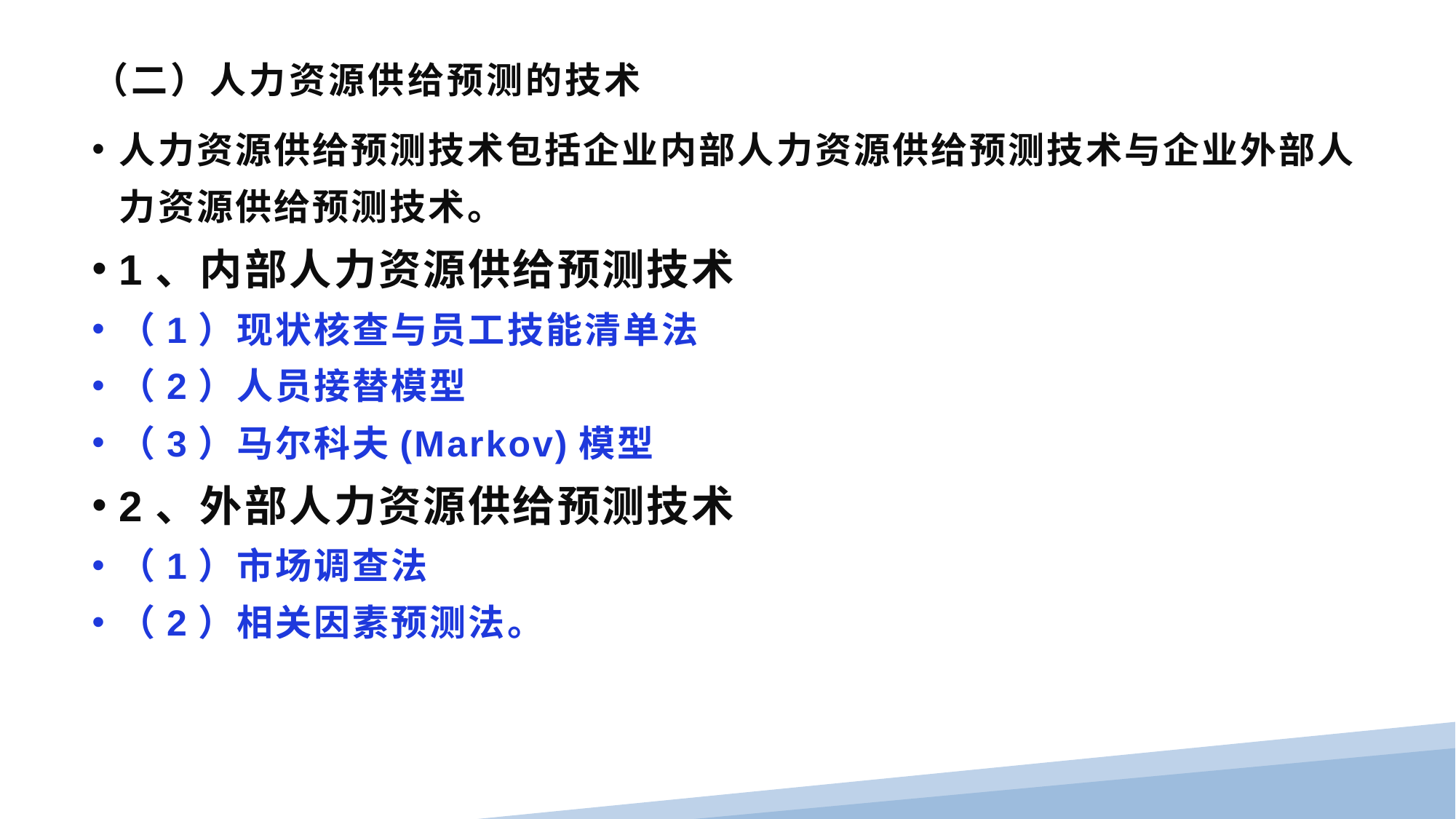

# （二）人力资源供给预测的技术
人力资源供给预测技术包括企业内部人力资源供给预测技术与企业外部人力资源供给预测技术。
1、内部人力资源供给预测技术
（1）现状核查与员工技能清单法
（2）人员接替模型
（3）马尔科夫(Markov)模型
2、外部人力资源供给预测技术
（1）市场调查法
（2）相关因素预测法。